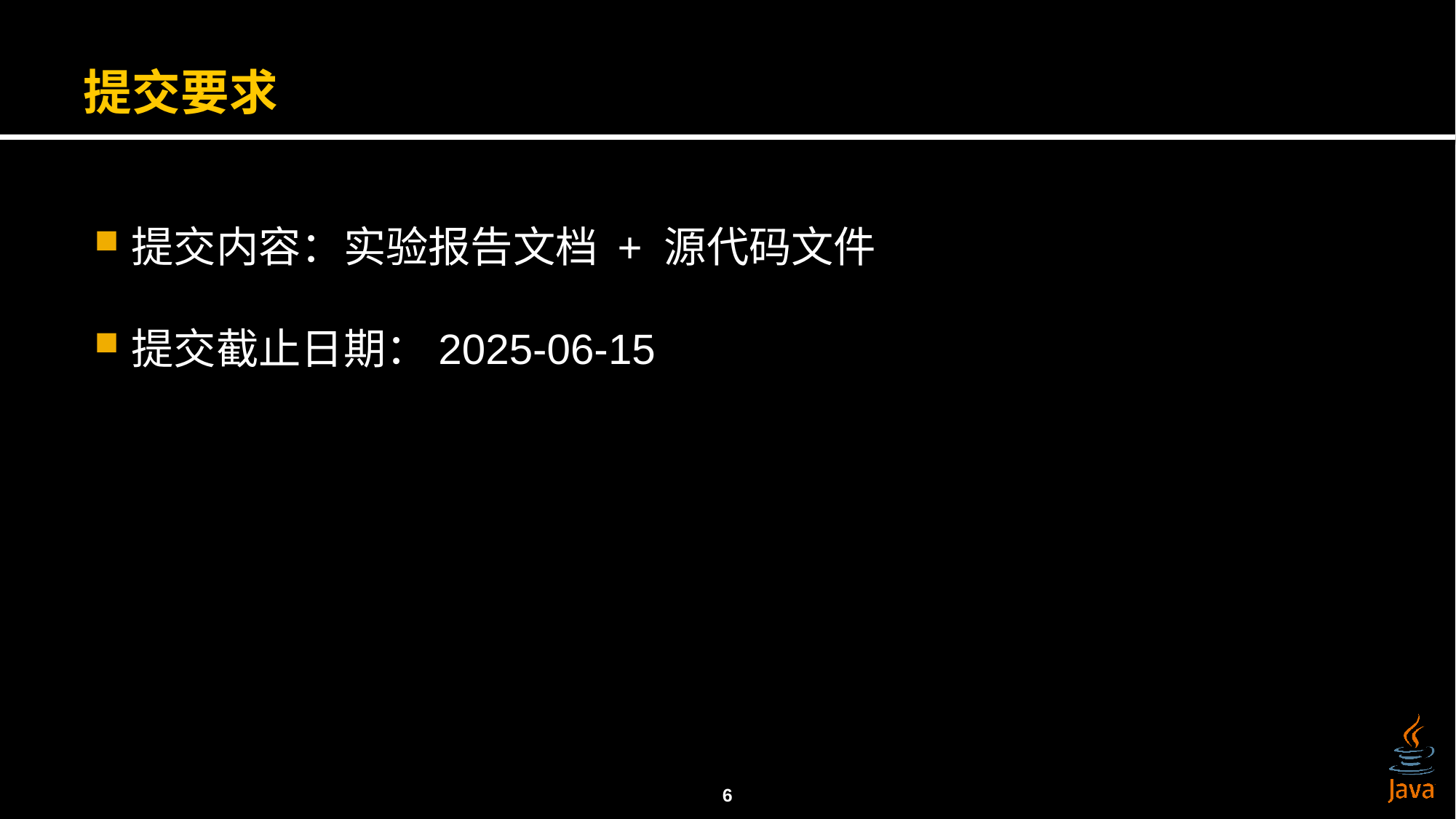

# 提交要求
提交内容：实验报告文档 + 源代码文件
提交截止日期：2025-06-15

6